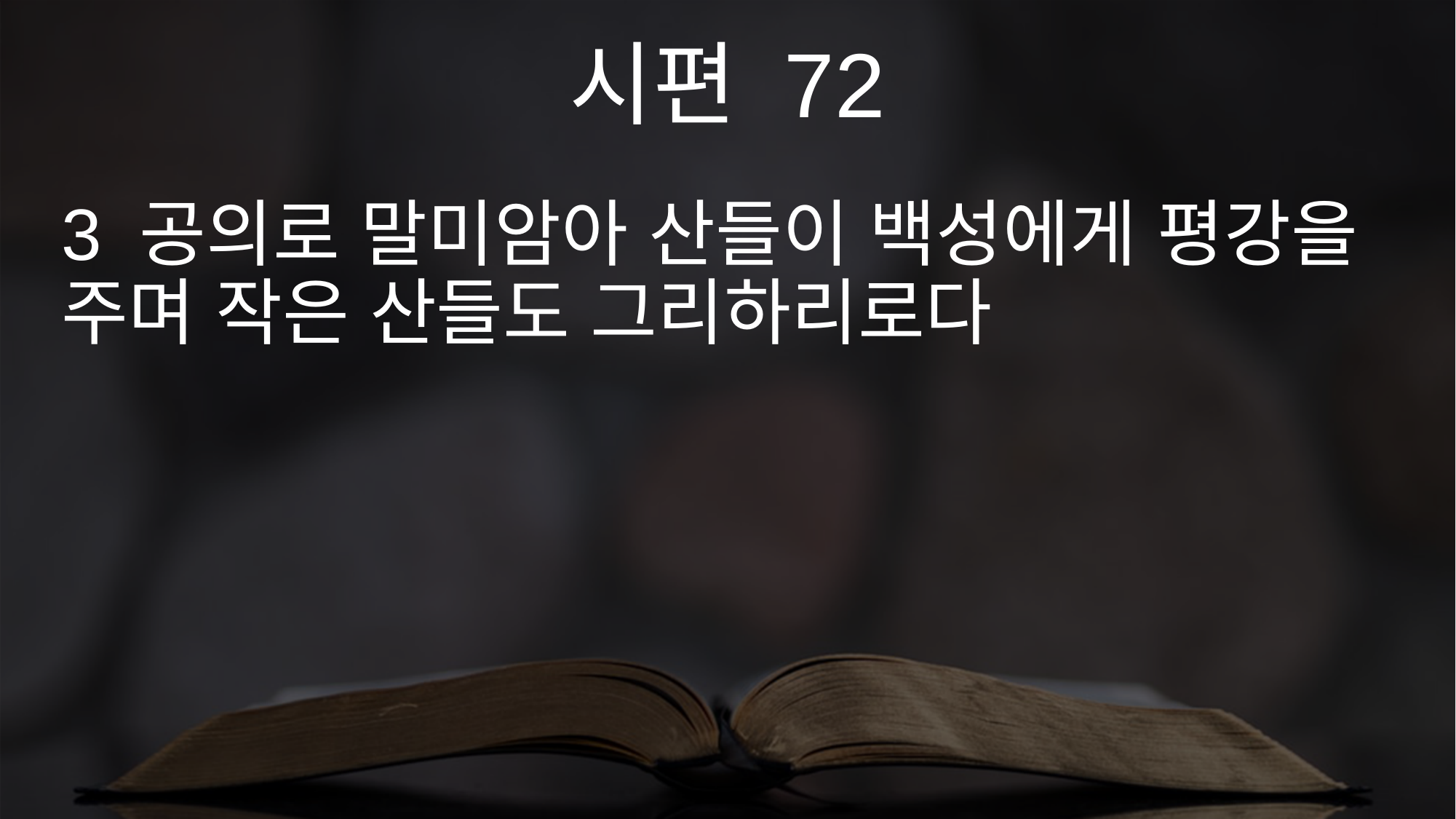

시편 72
3 공의로 말미암아 산들이 백성에게 평강을 주며 작은 산들도 그리하리로다